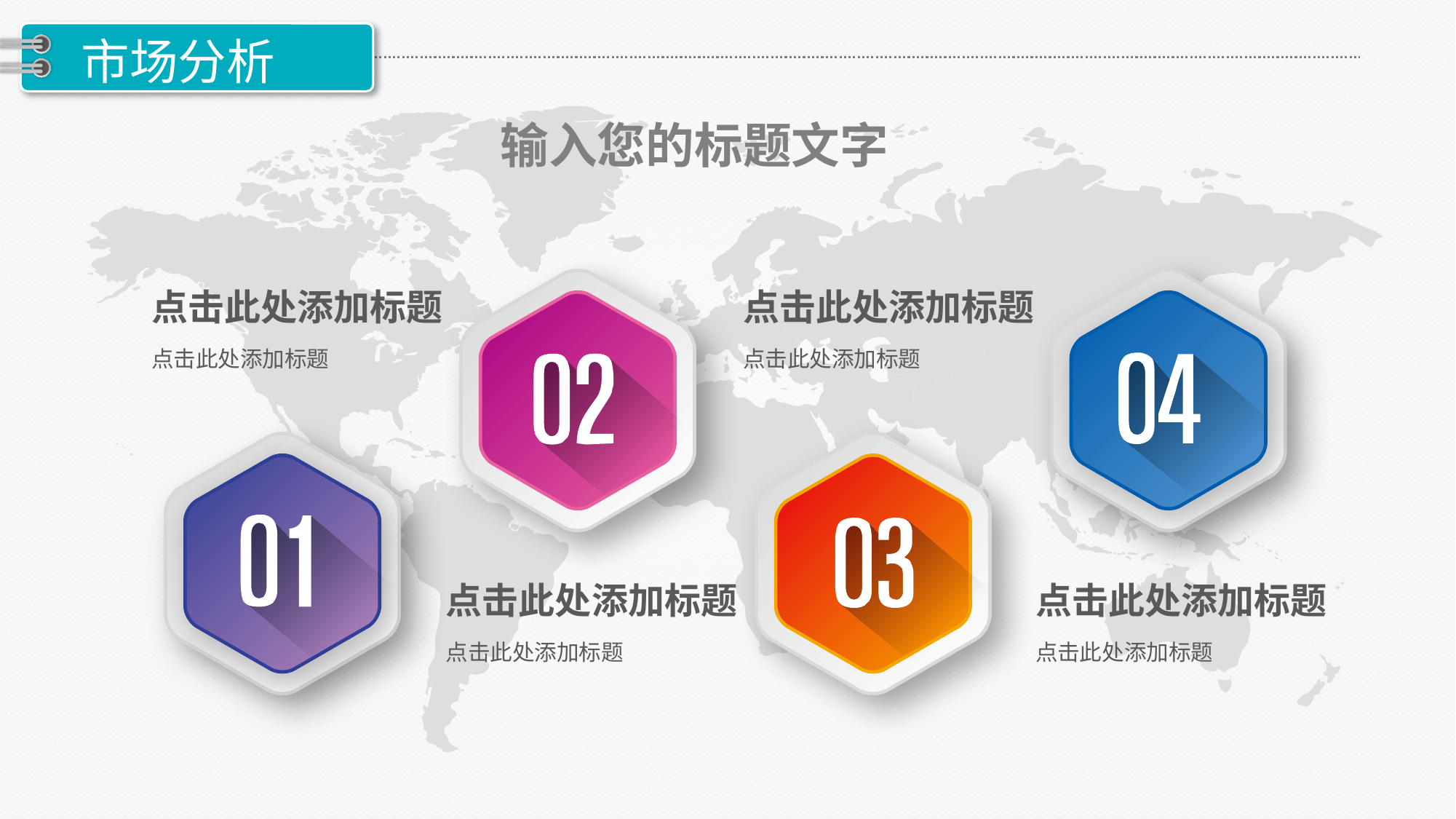

市场分析
输入您的标题文字

点击此处添加标题
点击此处添加标题
点击此处添加标题
点击此处添加标题

点击此处添加标题
点击此处添加标题
点击此处添加标题
点击此处添加标题